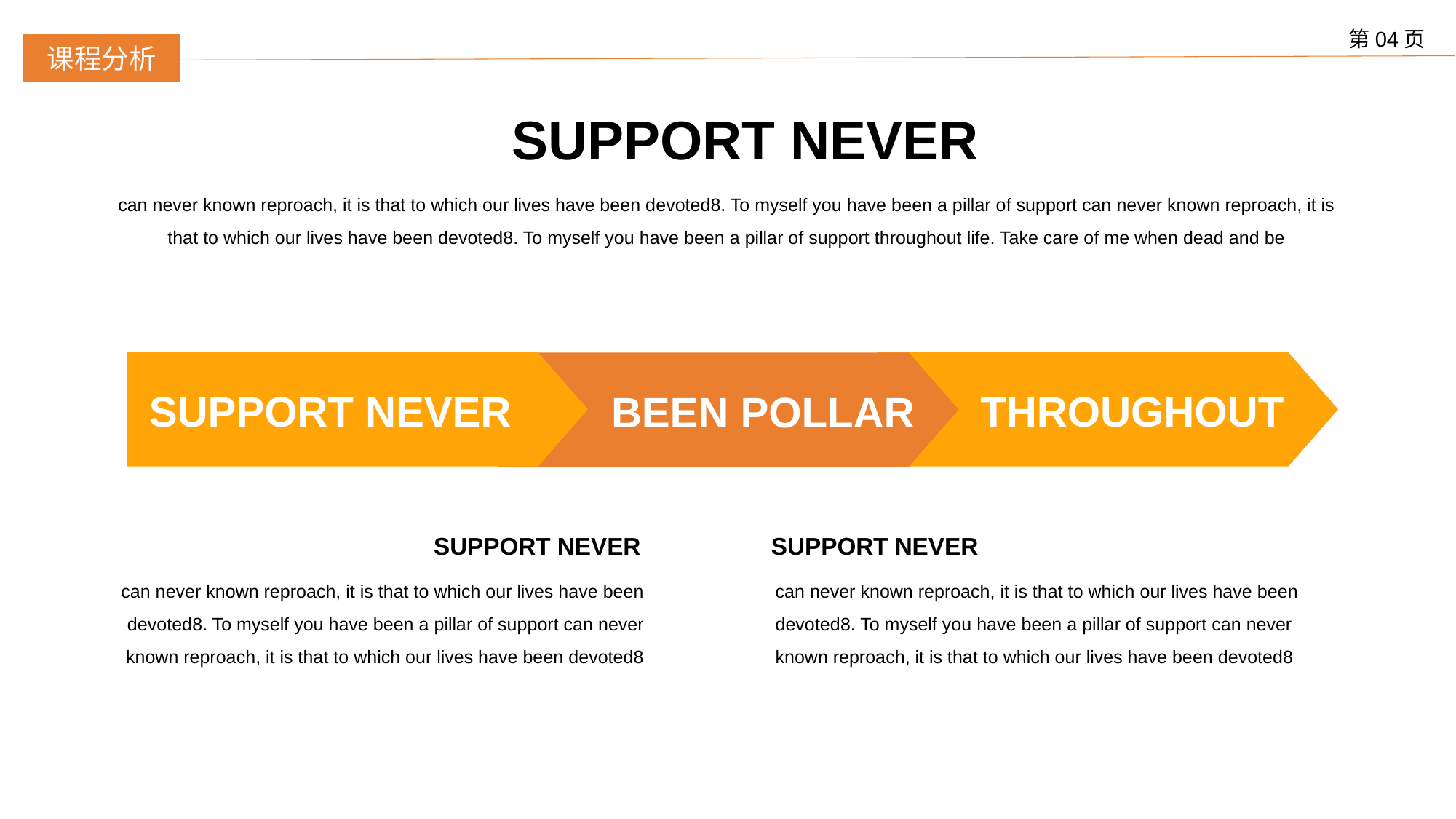

第04页

课程分析
SUPPORT NEVER
can never known reproach, it is that to which our lives have been devoted8. To myself you have been a pillar of support can never known reproach, it is that to which our lives have been devoted8. To myself you have been a pillar of support throughout life. Take care of me when dead and be

SUPPORT NEVER
THROUGHOUT
BEEN POLLAR
SUPPORT NEVER
can never known reproach, it is that to which our lives have been devoted8. To myself you have been a pillar of support can never known reproach, it is that to which our lives have been devoted8
SUPPORT NEVER
can never known reproach, it is that to which our lives have been devoted8. To myself you have been a pillar of support can never known reproach, it is that to which our lives have been devoted8